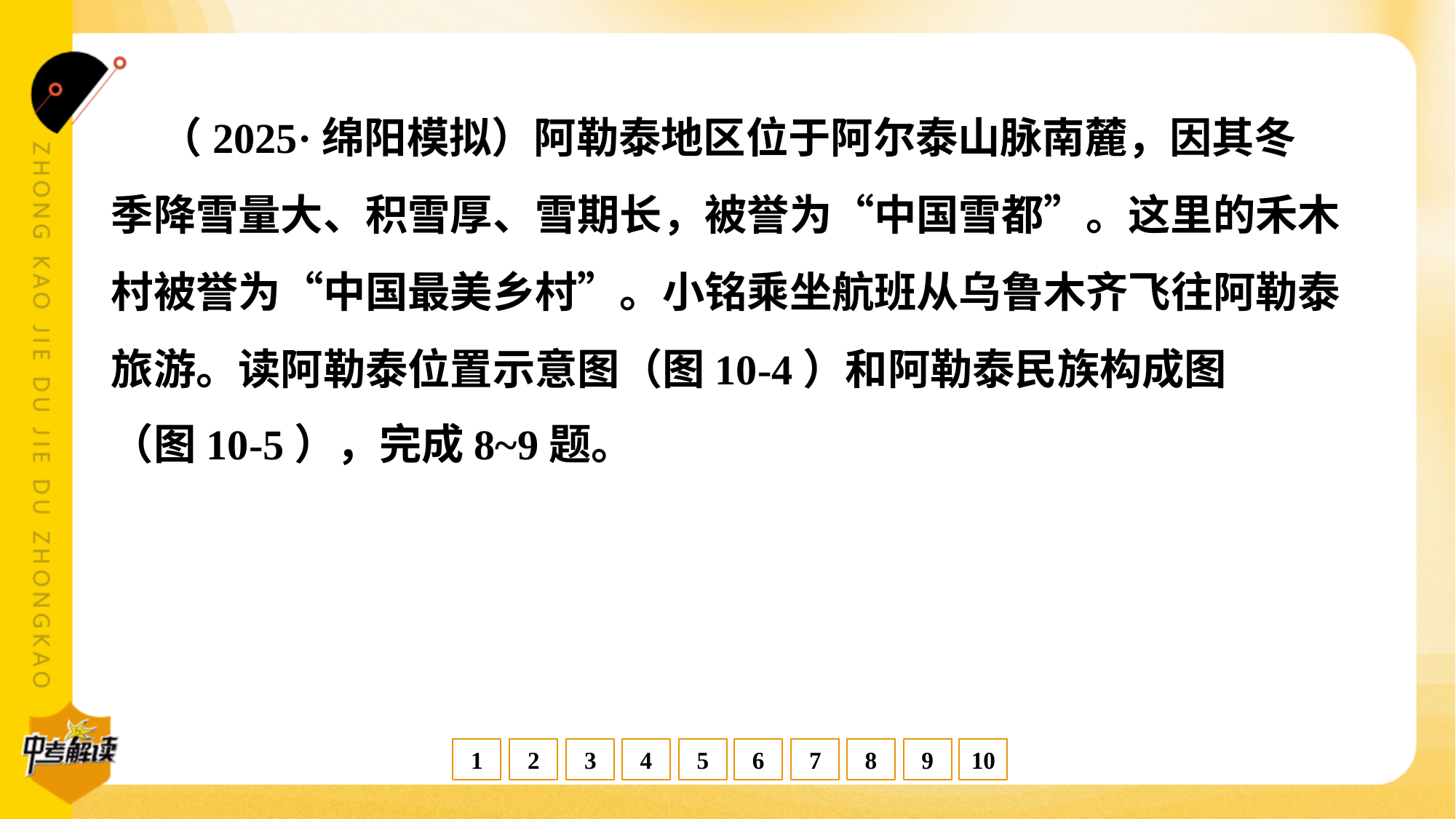

（2025·绵阳模拟）阿勒泰地区位于阿尔泰山脉南麓，因其冬
季降雪量大、积雪厚、雪期长，被誉为“中国雪都”。这里的禾木
村被誉为“中国最美乡村”。小铭乘坐航班从乌鲁木齐飞往阿勒泰
旅游。读阿勒泰位置示意图（图10-4）和阿勒泰民族构成图
（图10-5），完成8~9题。